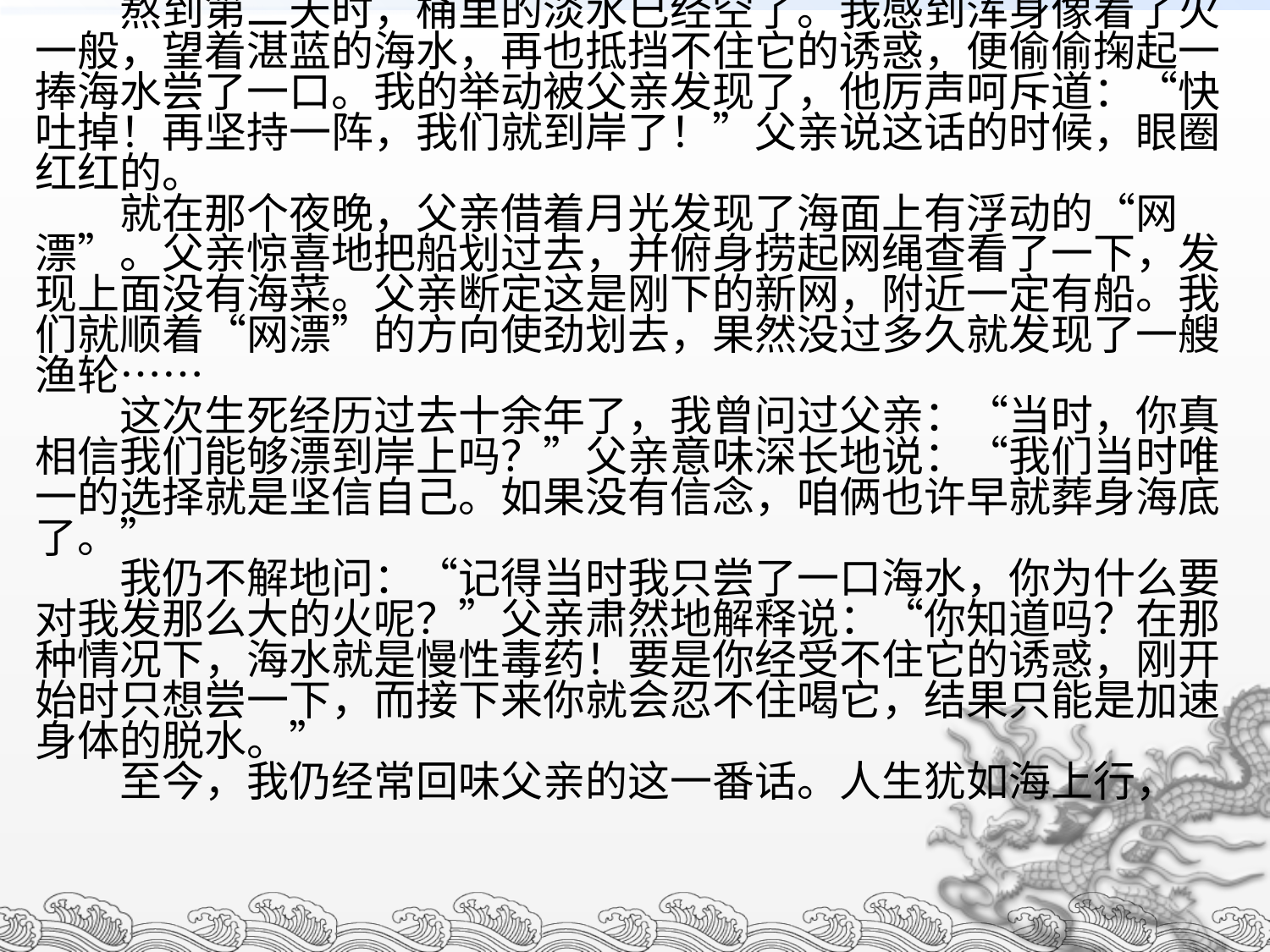

熬到第二天时，桶里的淡水已经空了。我感到浑身像着了火一般，望着湛蓝的海水，再也抵挡不住它的诱惑，便偷偷掬起一捧海水尝了一口。我的举动被父亲发现了，他厉声呵斥道：“快吐掉！再坚持一阵，我们就到岸了！”父亲说这话的时候，眼圈红红的。
　　就在那个夜晚，父亲借着月光发现了海面上有浮动的“网漂”。父亲惊喜地把船划过去，并俯身捞起网绳查看了一下，发现上面没有海菜。父亲断定这是刚下的新网，附近一定有船。我们就顺着“网漂”的方向使劲划去，果然没过多久就发现了一艘渔轮……
　　这次生死经历过去十余年了，我曾问过父亲：“当时，你真相信我们能够漂到岸上吗？”父亲意味深长地说：“我们当时唯一的选择就是坚信自己。如果没有信念，咱俩也许早就葬身海底了。”
　　我仍不解地问：“记得当时我只尝了一口海水，你为什么要对我发那么大的火呢？”父亲肃然地解释说：“你知道吗？在那种情况下，海水就是慢性毒药！要是你经受不住它的诱惑，刚开始时只想尝一下，而接下来你就会忍不住喝它，结果只能是加速身体的脱水。”
　　至今，我仍经常回味父亲的这一番话。人生犹如海上行，